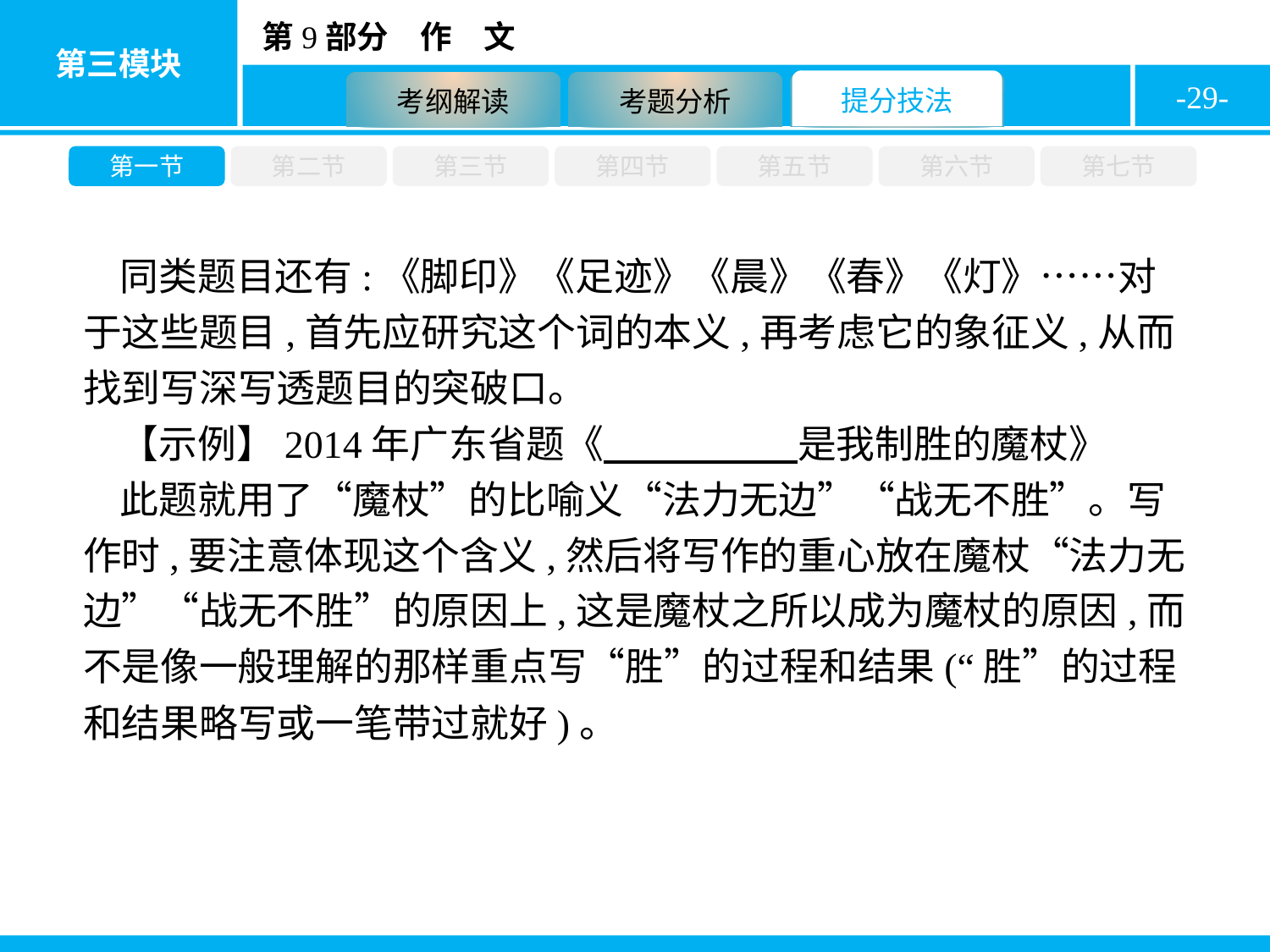

-29-
第一节
第二节
第三节
第四节
第五节
第六节
第七节
同类题目还有:《脚印》《足迹》《晨》《春》《灯》……对于这些题目,首先应研究这个词的本义,再考虑它的象征义,从而找到写深写透题目的突破口。
【示例】2014年广东省题《　　　　　是我制胜的魔杖》
此题就用了“魔杖”的比喻义“法力无边”“战无不胜”。写作时,要注意体现这个含义,然后将写作的重心放在魔杖“法力无边”“战无不胜”的原因上,这是魔杖之所以成为魔杖的原因,而不是像一般理解的那样重点写“胜”的过程和结果(“胜”的过程和结果略写或一笔带过就好)。